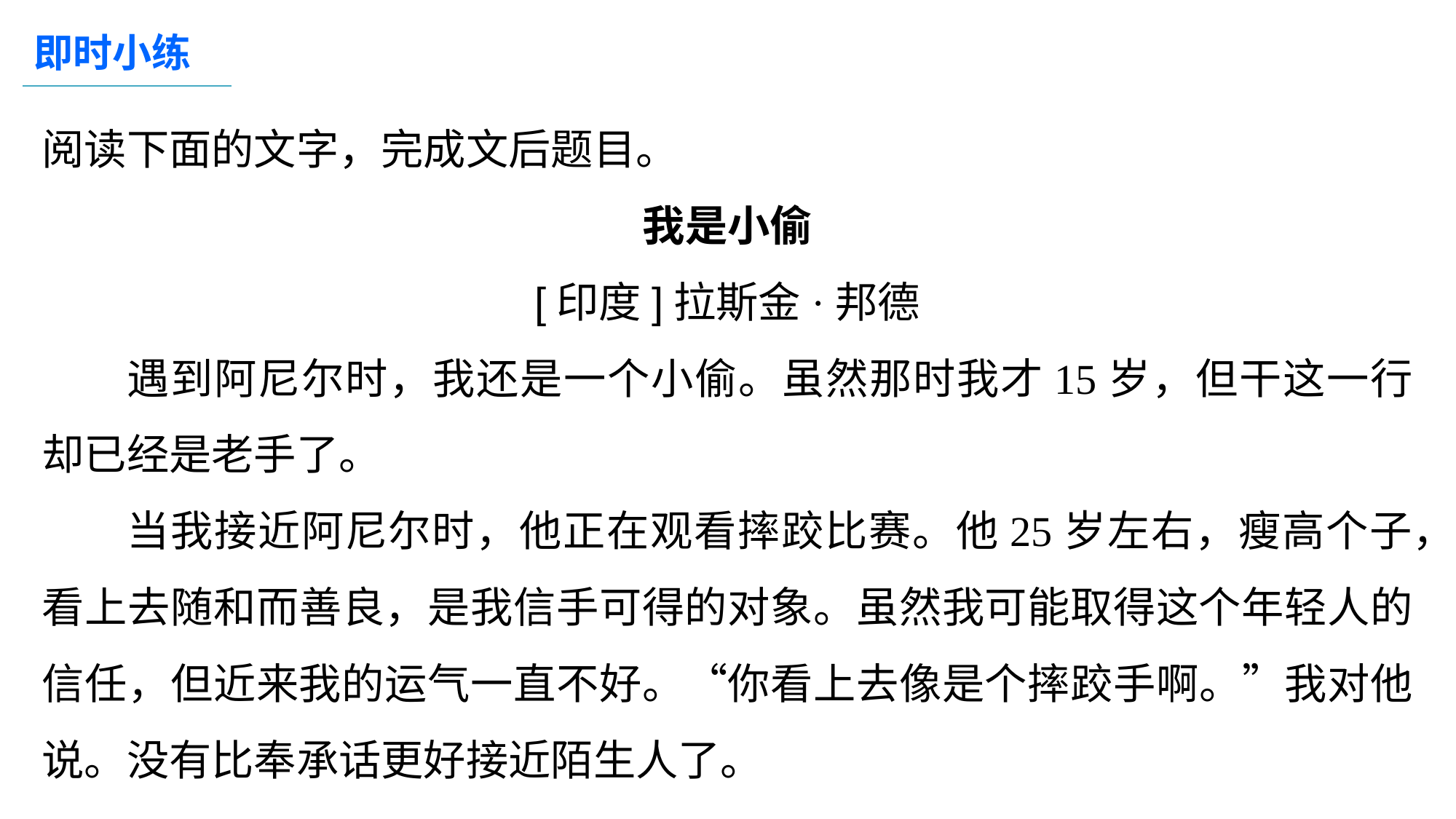

即时小练
阅读下面的文字，完成文后题目。
我是小偷
[印度]拉斯金·邦德
遇到阿尼尔时，我还是一个小偷。虽然那时我才15岁，但干这一行却已经是老手了。
当我接近阿尼尔时，他正在观看摔跤比赛。他25岁左右，瘦高个子，看上去随和而善良，是我信手可得的对象。虽然我可能取得这个年轻人的信任，但近来我的运气一直不好。“你看上去像是个摔跤手啊。”我对他说。没有比奉承话更好接近陌生人了。